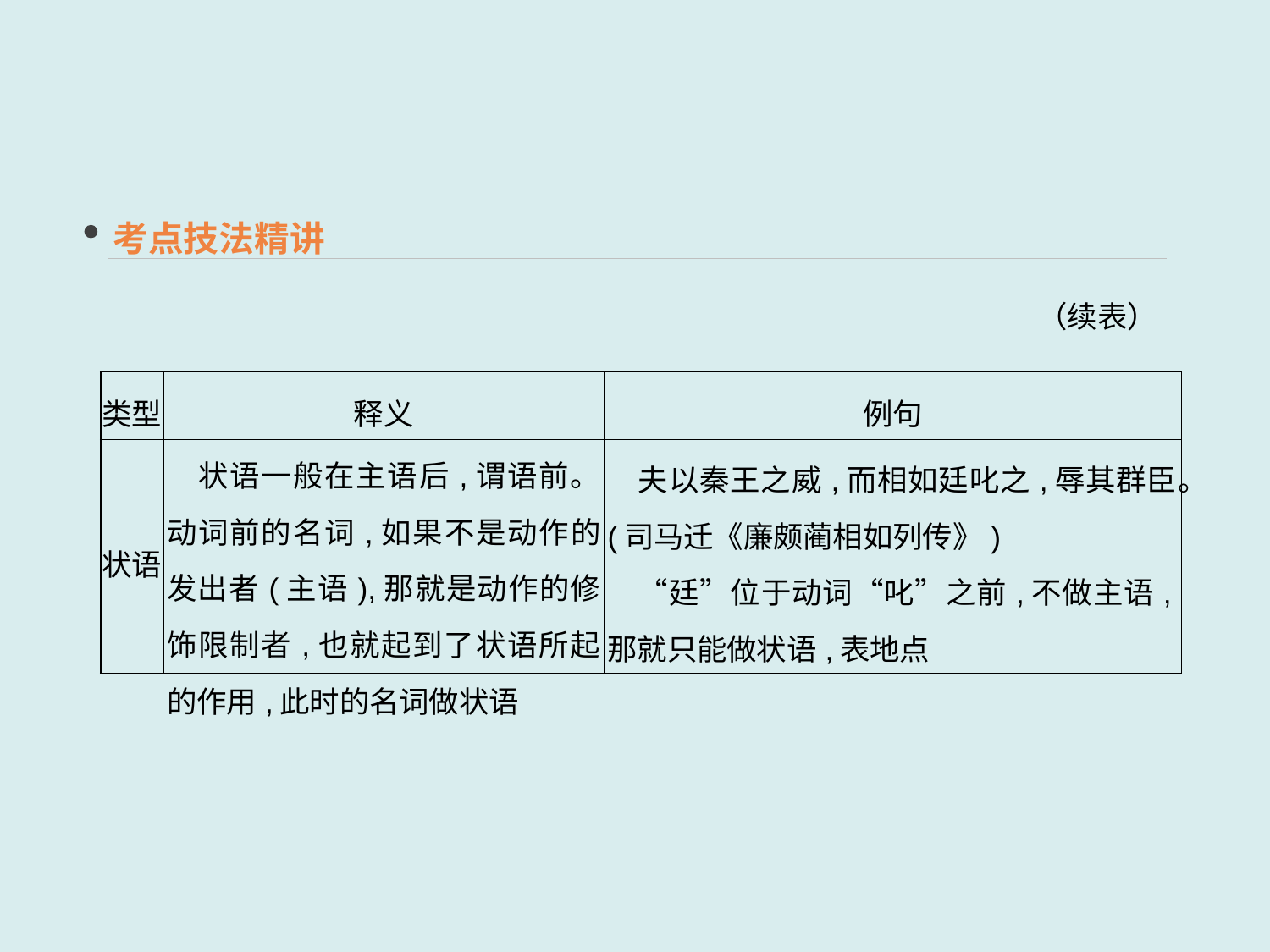

考点技法精讲

（续表）

| 类型 | 释义 | 例句 |
| --- | --- | --- |
| 状语 | 状语一般在主语后,谓语前。动词前的名词,如果不是动作的发出者(主语),那就是动作的修饰限制者,也就起到了状语所起的作用,此时的名词做状语 | 夫以秦王之威,而相如廷叱之,辱其群臣。 (司马迁《廉颇蔺相如列传》) 　“廷”位于动词“叱”之前,不做主语,那就只能做状语,表地点 |